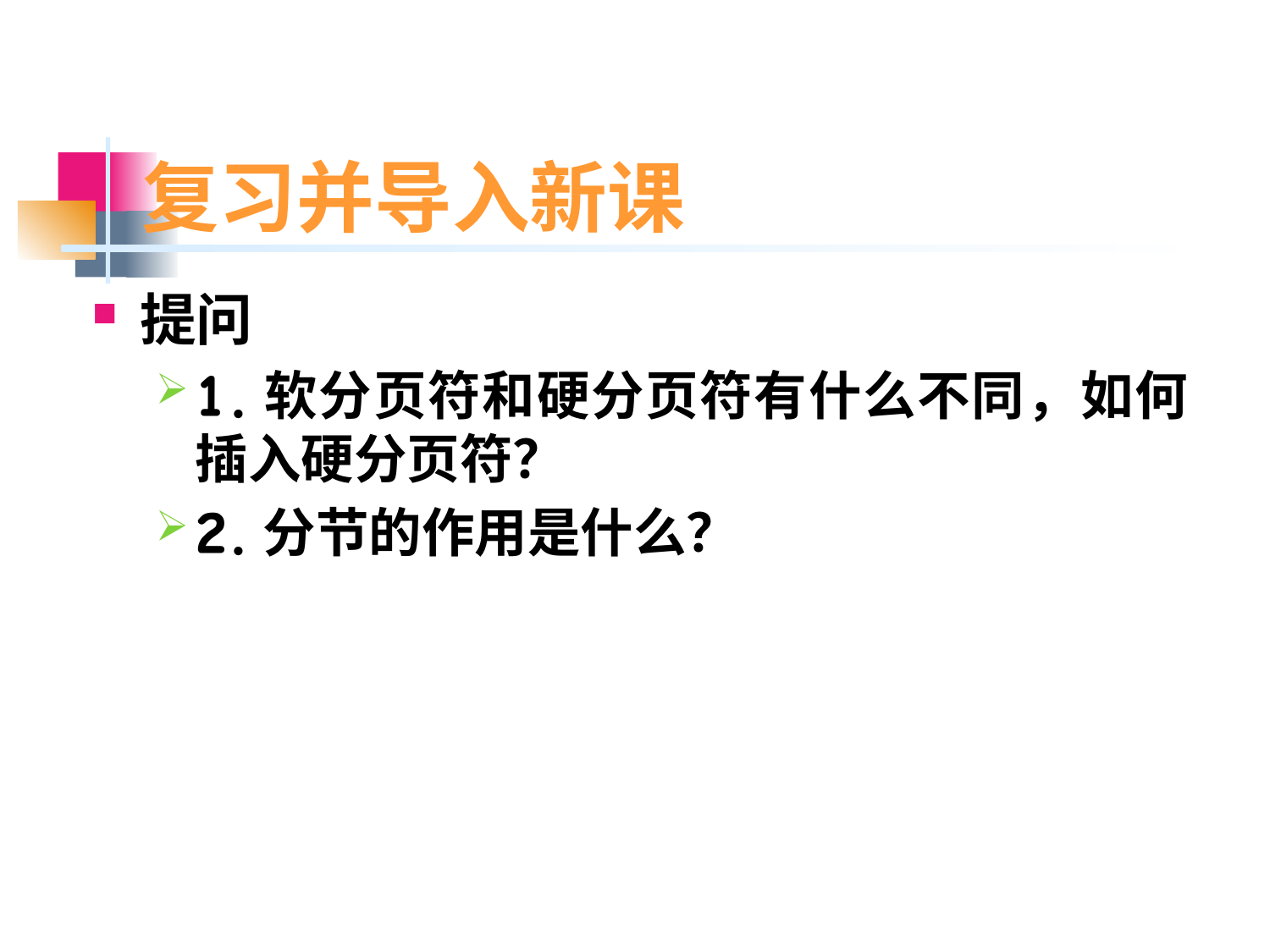

# 复习并导入新课
提问
1.软分页符和硬分页符有什么不同，如何插入硬分页符？
2.分节的作用是什么？